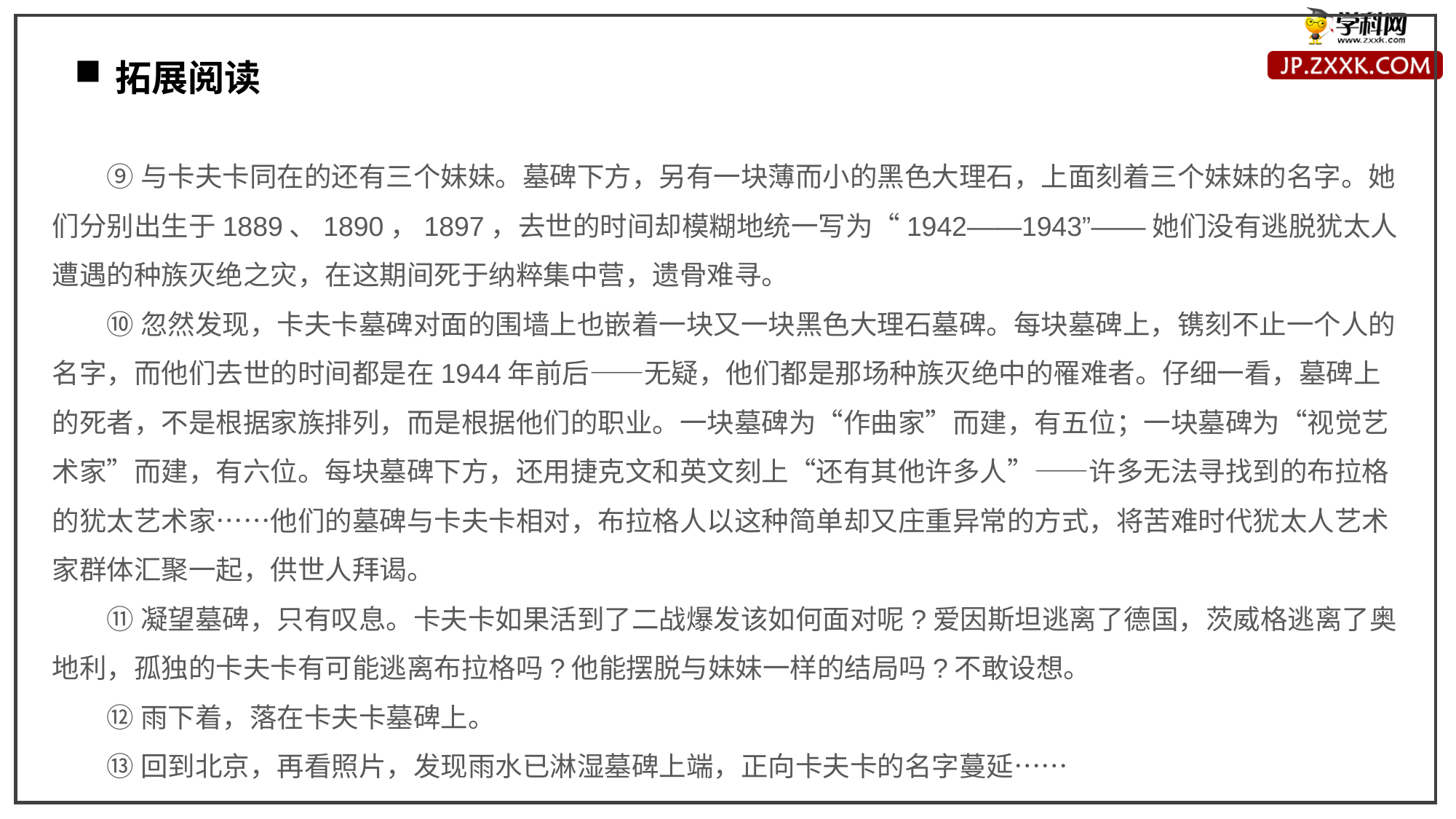

拓展阅读
⑨与卡夫卡同在的还有三个妹妹。墓碑下方，另有一块薄而小的黑色大理石，上面刻着三个妹妹的名字。她们分别出生于1889、1890，1897，去世的时间却模糊地统一写为“1942——1943”——她们没有逃脱犹太人遭遇的种族灭绝之灾，在这期间死于纳粹集中营，遗骨难寻。
⑩忽然发现，卡夫卡墓碑对面的围墙上也嵌着一块又一块黑色大理石墓碑。每块墓碑上，镌刻不止一个人的名字，而他们去世的时间都是在1944年前后——无疑，他们都是那场种族灭绝中的罹难者。仔细一看，墓碑上的死者，不是根据家族排列，而是根据他们的职业。一块墓碑为“作曲家”而建，有五位；一块墓碑为“视觉艺术家”而建，有六位。每块墓碑下方，还用捷克文和英文刻上“还有其他许多人”——许多无法寻找到的布拉格的犹太艺术家……他们的墓碑与卡夫卡相对，布拉格人以这种简单却又庄重异常的方式，将苦难时代犹太人艺术家群体汇聚一起，供世人拜谒。
⑪凝望墓碑，只有叹息。卡夫卡如果活到了二战爆发该如何面对呢?爱因斯坦逃离了德国，茨威格逃离了奥地利，孤独的卡夫卡有可能逃离布拉格吗?他能摆脱与妹妹一样的结局吗?不敢设想。
⑫雨下着，落在卡夫卡墓碑上。
⑬回到北京，再看照片，发现雨水已淋湿墓碑上端，正向卡夫卡的名字蔓延……